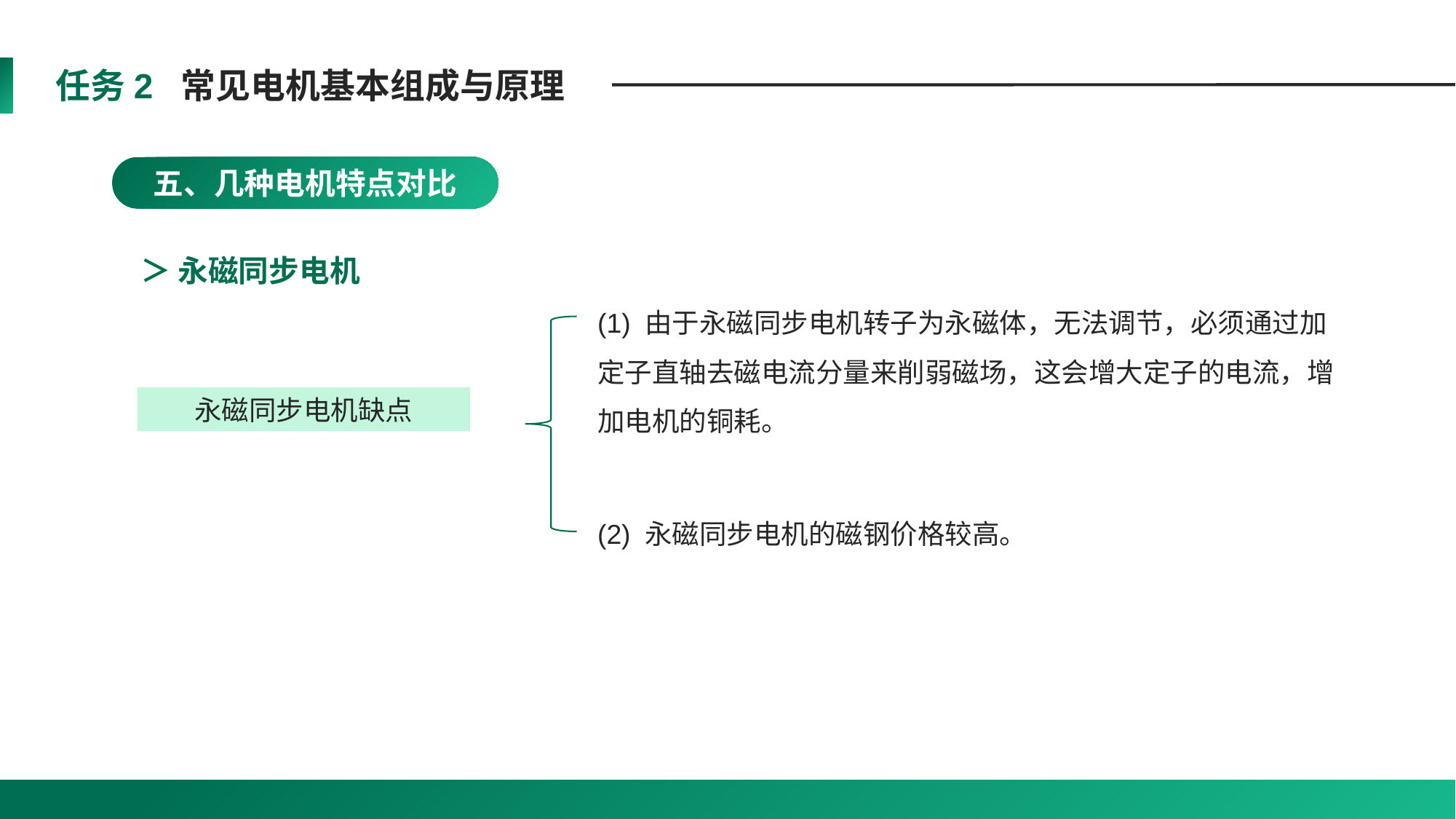

任务2  常见电机基本组成与原理
五、几种电机特点对比
＞ 永磁同步电机
(1) 由于永磁同步电机转子为永磁体，无法调节，必须通过加定子直轴去磁电流分量来削弱磁场，这会增大定子的电流，增加电机的铜耗。

永磁同步电机缺点
(2) 永磁同步电机的磁钢价格较高。